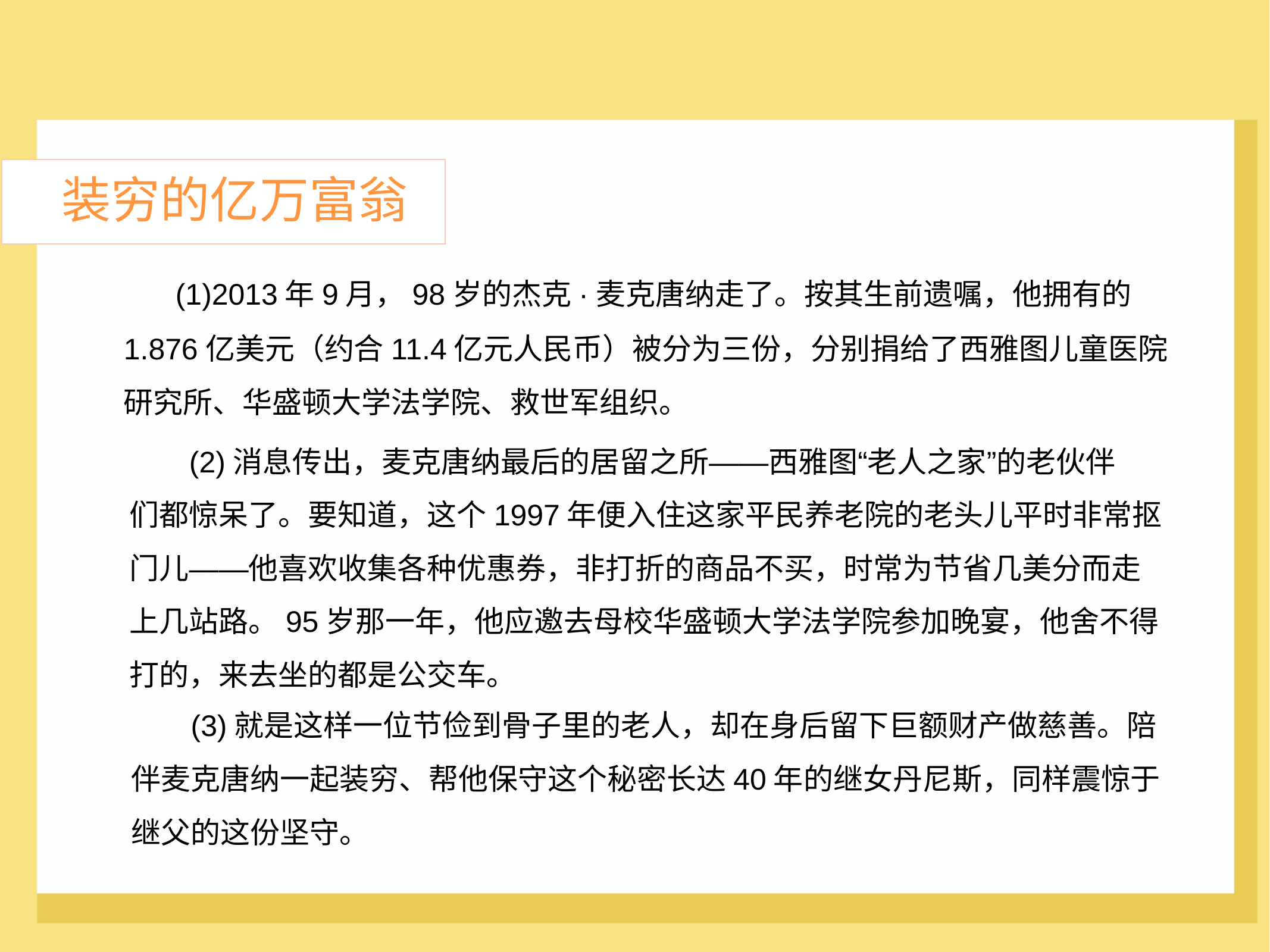

装穷的亿万富翁
(1)2013年9月，98岁的杰克·麦克唐纳走了。按其生前遗嘱，他拥有的
1.876亿美元（约合11.4亿元人民币）被分为三份，分别捐给了西雅图儿童医院

研究所、华盛顿大学法学院、救世军组织。
	(2)消息传出，麦克唐纳最后的居留之所——西雅图“老人之家”的老伙伴

们都惊呆了。要知道，这个1997年便入住这家平民养老院的老头儿平时非常抠

门儿——他喜欢收集各种优惠券，非打折的商品不买，时常为节省几美分而走

上几站路。95岁那一年，他应邀去母校华盛顿大学法学院参加晚宴，他舍不得

打的，来去坐的都是公交车。
	(3)就是这样一位节俭到骨子里的老人，却在身后留下巨额财产做慈善。陪

伴麦克唐纳一起装穷、帮他保守这个秘密长达40年的继女丹尼斯，同样震惊于

继父的这份坚守。